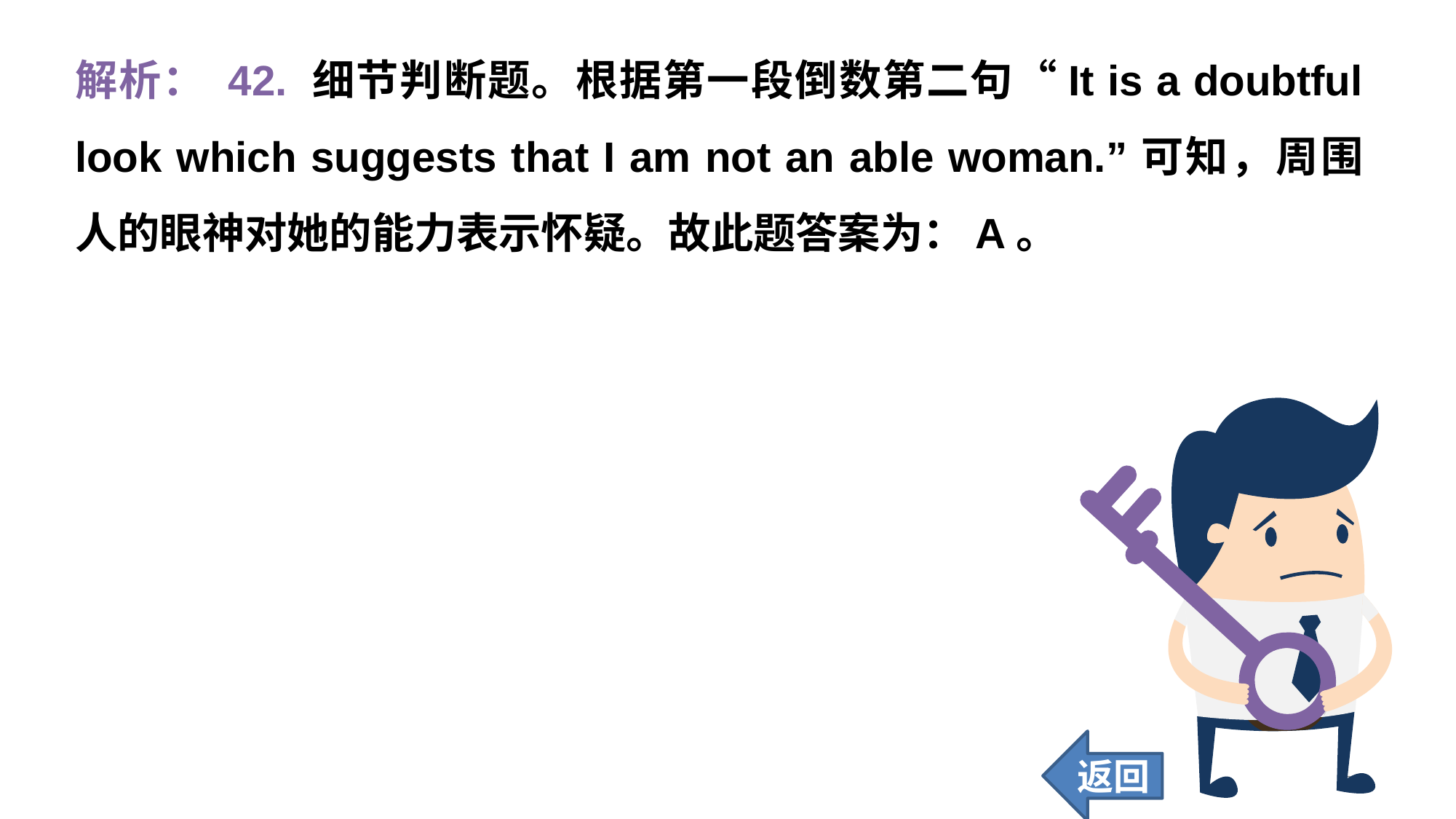

解析： 42. 细节判断题。根据第一段倒数第二句“It is a doubtful look which suggests that I am not an able woman.”可知，周围人的眼神对她的能力表示怀疑。故此题答案为：A。

返回
396